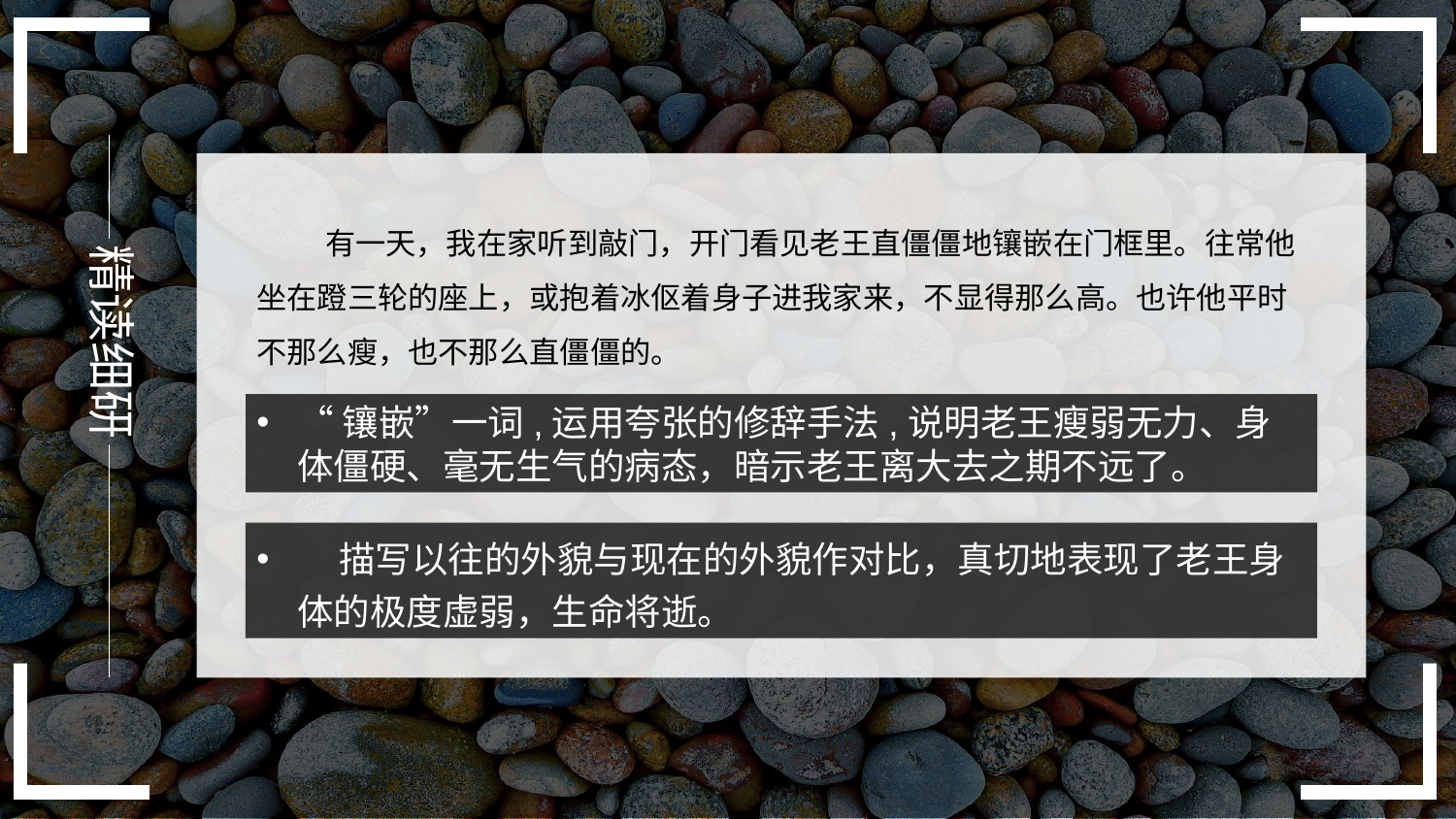

精读细研

 有一天，我在家听到敲门，开门看见老王直僵僵地镶嵌在门框里。往常他坐在蹬三轮的座上，或抱着冰伛着身子进我家来，不显得那么高。也许他平时不那么瘦，也不那么直僵僵的。
“镶嵌”一词,运用夸张的修辞手法,说明老王瘦弱无力、身体僵硬、毫无生气的病态，暗示老王离大去之期不远了。
    描写以往的外貌与现在的外貌作对比，真切地表现了老王身体的极度虚弱，生命将逝。